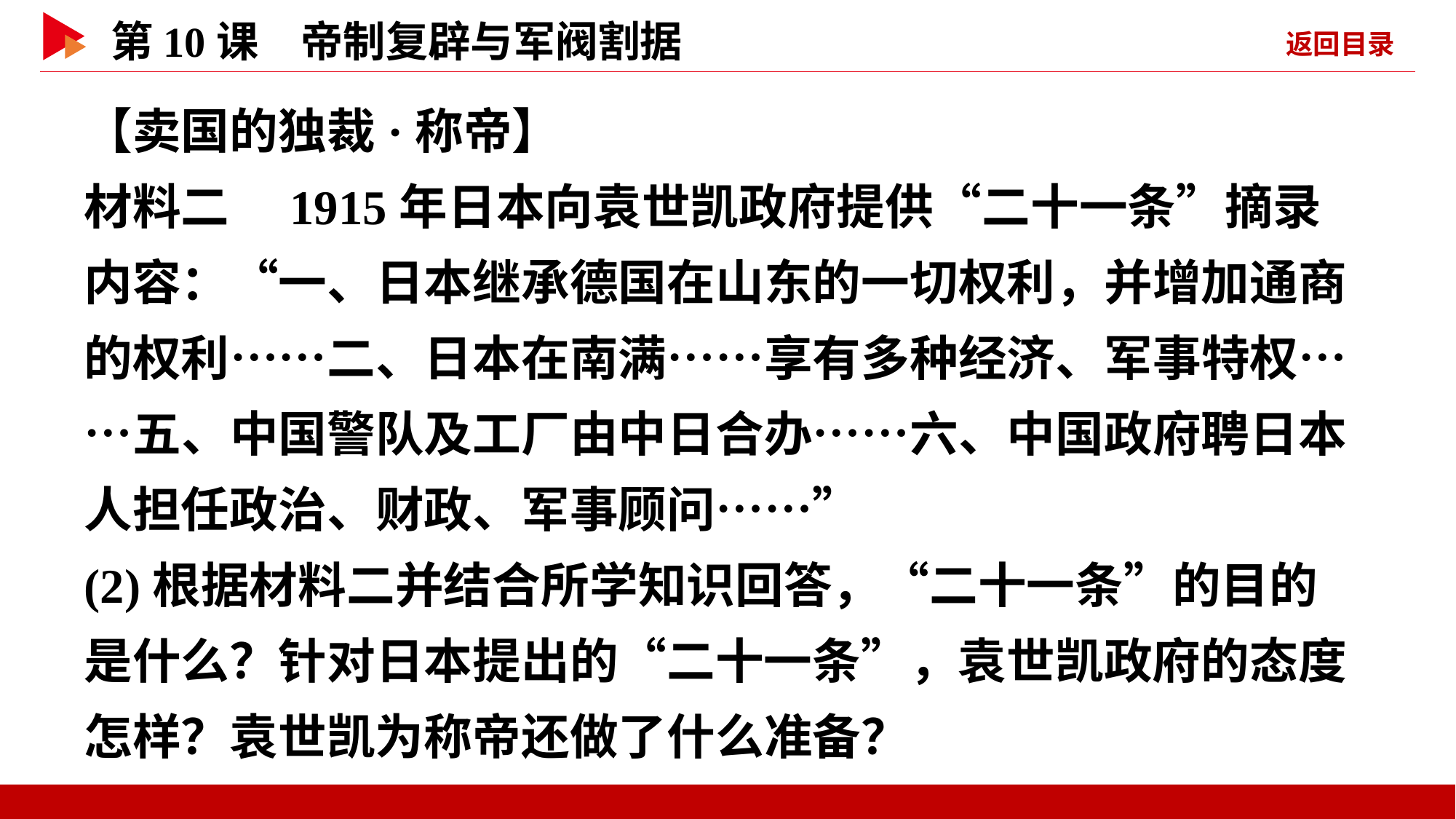

【卖国的独裁·称帝】
材料二　1915年日本向袁世凯政府提供“二十一条”摘录内容：“一、日本继承德国在山东的一切权利，并增加通商的权利……二、日本在南满……享有多种经济、军事特权……五、中国警队及工厂由中日合办……六、中国政府聘日本人担任政治、财政、军事顾问……”
(2)根据材料二并结合所学知识回答，“二十一条”的目的是什么？针对日本提出的“二十一条”，袁世凯政府的态度怎样？袁世凯为称帝还做了什么准备？